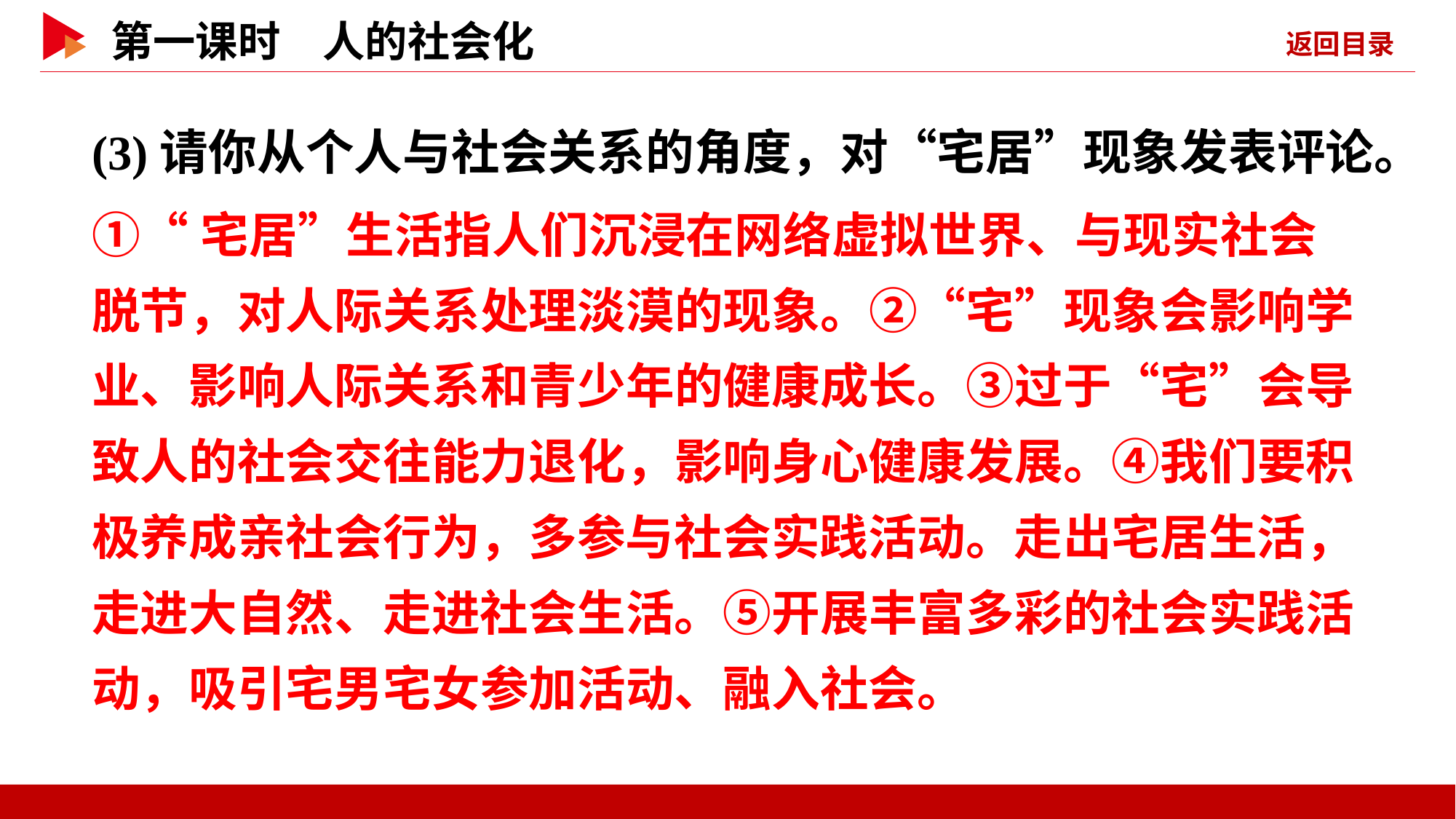

(3)请你从个人与社会关系的角度，对“宅居”现象发表评论。
①“宅居”生活指人们沉浸在网络虚拟世界、与现实社会脱节，对人际关系处理淡漠的现象。②“宅”现象会影响学业、影响人际关系和青少年的健康成长。③过于“宅”会导致人的社会交往能力退化，影响身心健康发展。④我们要积极养成亲社会行为，多参与社会实践活动。走出宅居生活，走进大自然、走进社会生活。⑤开展丰富多彩的社会实践活动，吸引宅男宅女参加活动、融入社会。